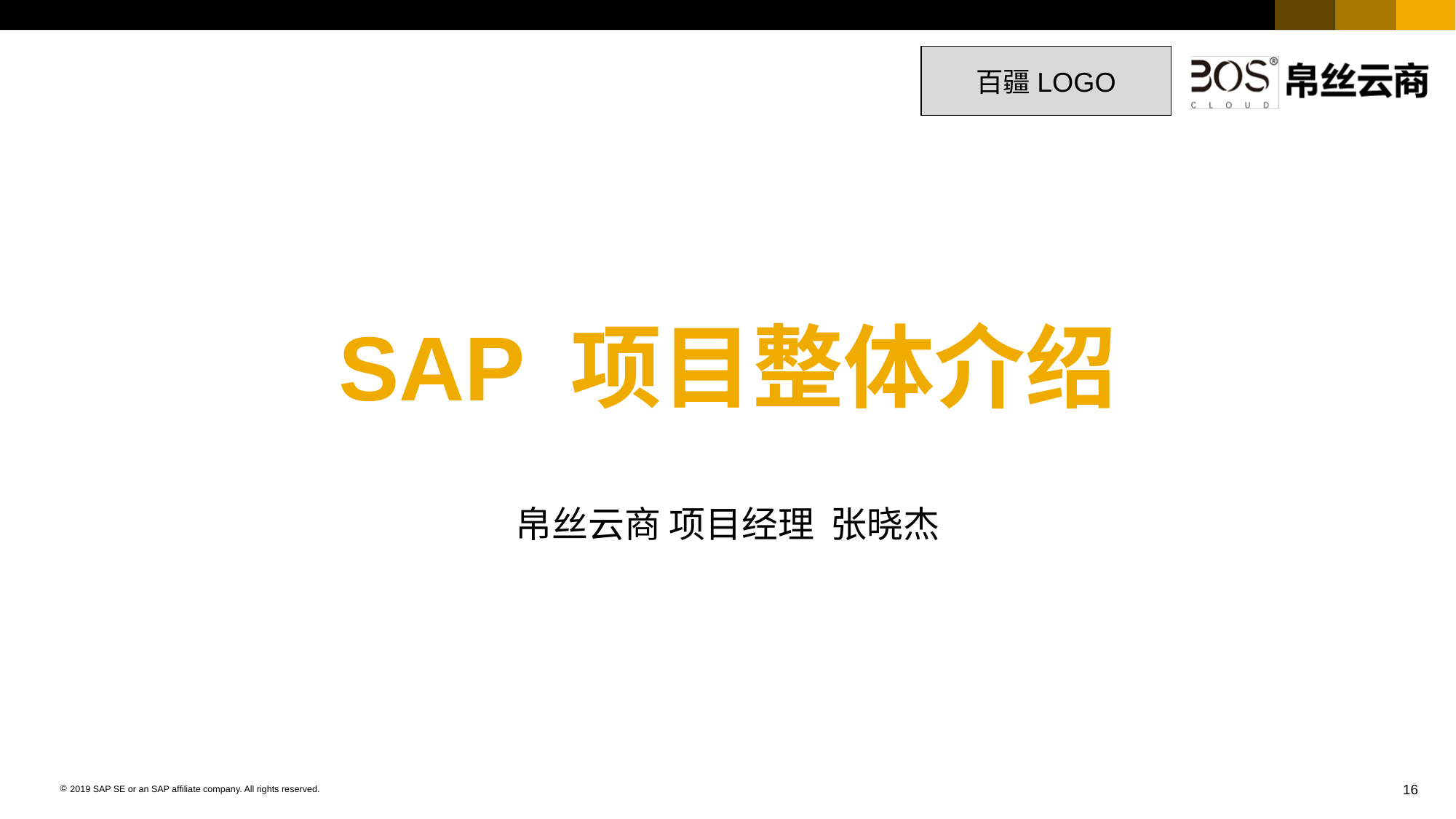

16
百疆LOGO
# SAP 项目整体介绍

帛丝云商 项目经理  张晓杰